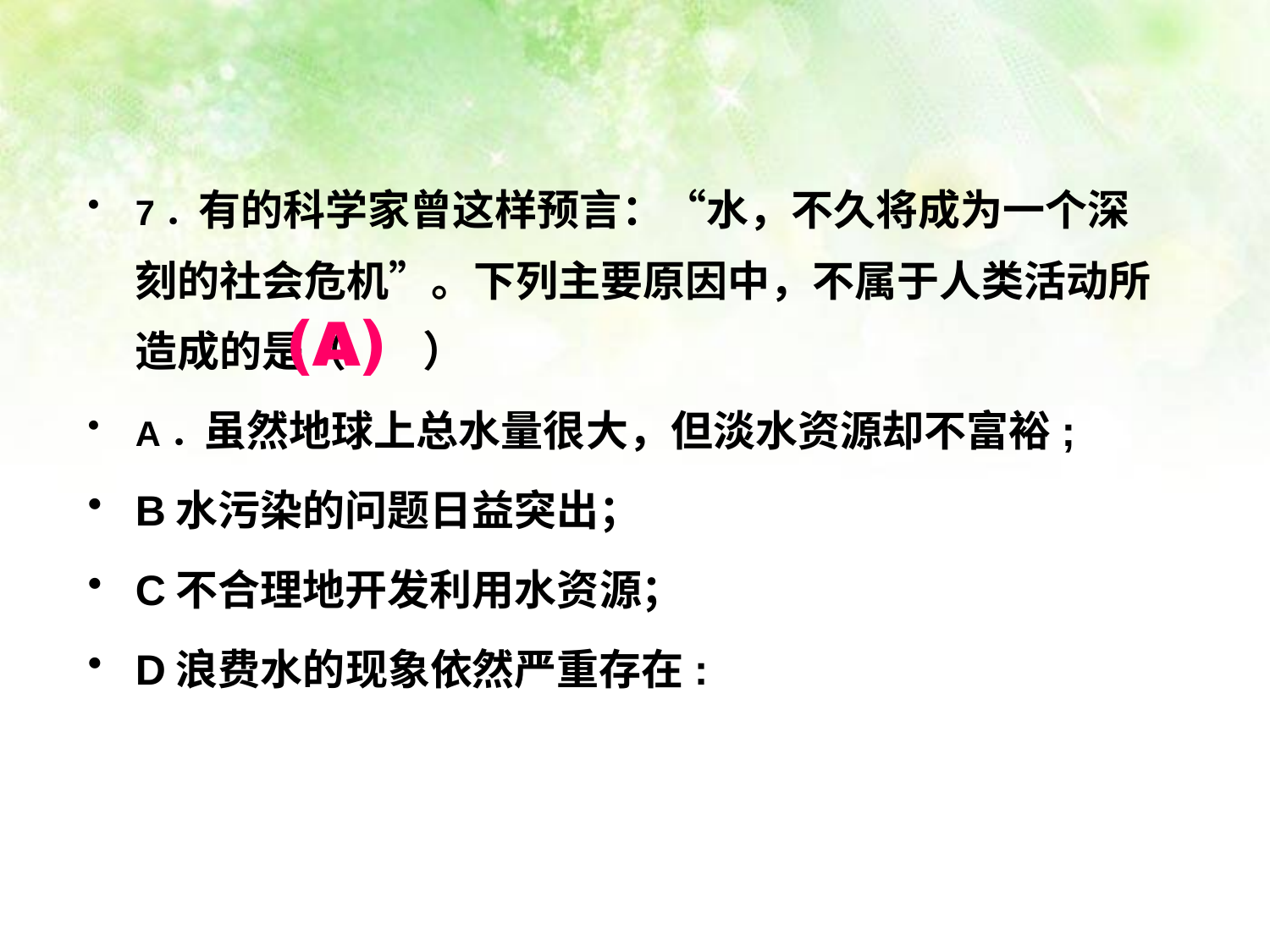

7．有的科学家曾这样预言：“水，不久将成为一个深刻的社会危机”。下列主要原因中，不属于人类活动所造成的是（        ）
A．虽然地球上总水量很大，但淡水资源却不富裕;
B水污染的问题日益突出；
C不合理地开发利用水资源；
D浪费水的现象依然严重存在:
(A)